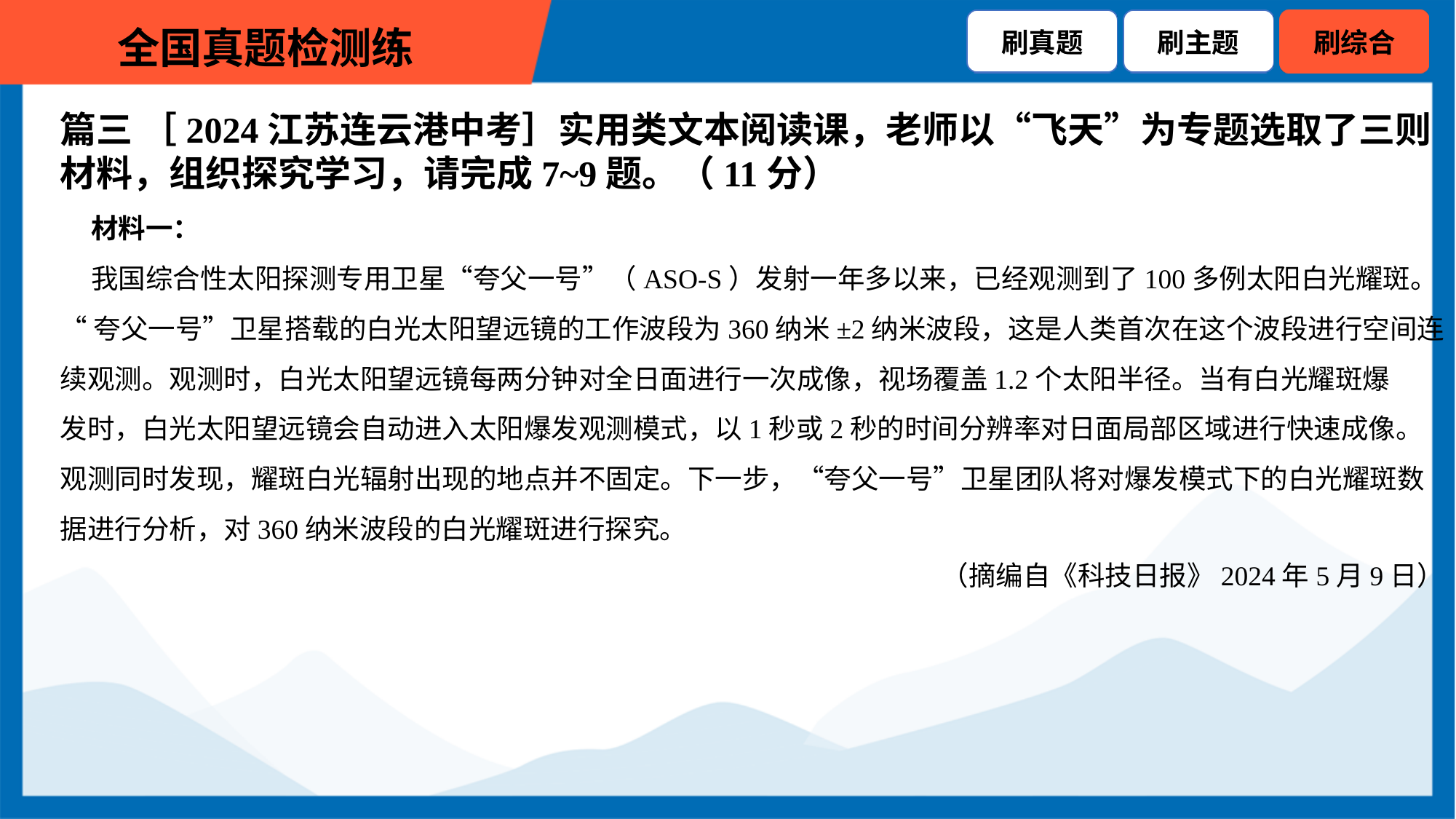

篇三 ［2024江苏连云港中考］实用类文本阅读课，老师以“飞天”为专题选取了三则
材料，组织探究学习，请完成7~9题。（11分）
    材料一：
    我国综合性太阳探测专用卫星“夸父一号”（ASO-S）发射一年多以来，已经观测到了100多例太阳白光耀斑。
“夸父一号”卫星搭载的白光太阳望远镜的工作波段为360纳米±2纳米波段，这是人类首次在这个波段进行空间连
续观测。观测时，白光太阳望远镜每两分钟对全日面进行一次成像，视场覆盖1.2个太阳半径。当有白光耀斑爆
发时，白光太阳望远镜会自动进入太阳爆发观测模式，以1秒或2秒的时间分辨率对日面局部区域进行快速成像。
观测同时发现，耀斑白光辐射出现的地点并不固定。下一步，“夸父一号”卫星团队将对爆发模式下的白光耀斑数
据进行分析，对360纳米波段的白光耀斑进行探究。
（摘编自《科技日报》2024年5月9日）